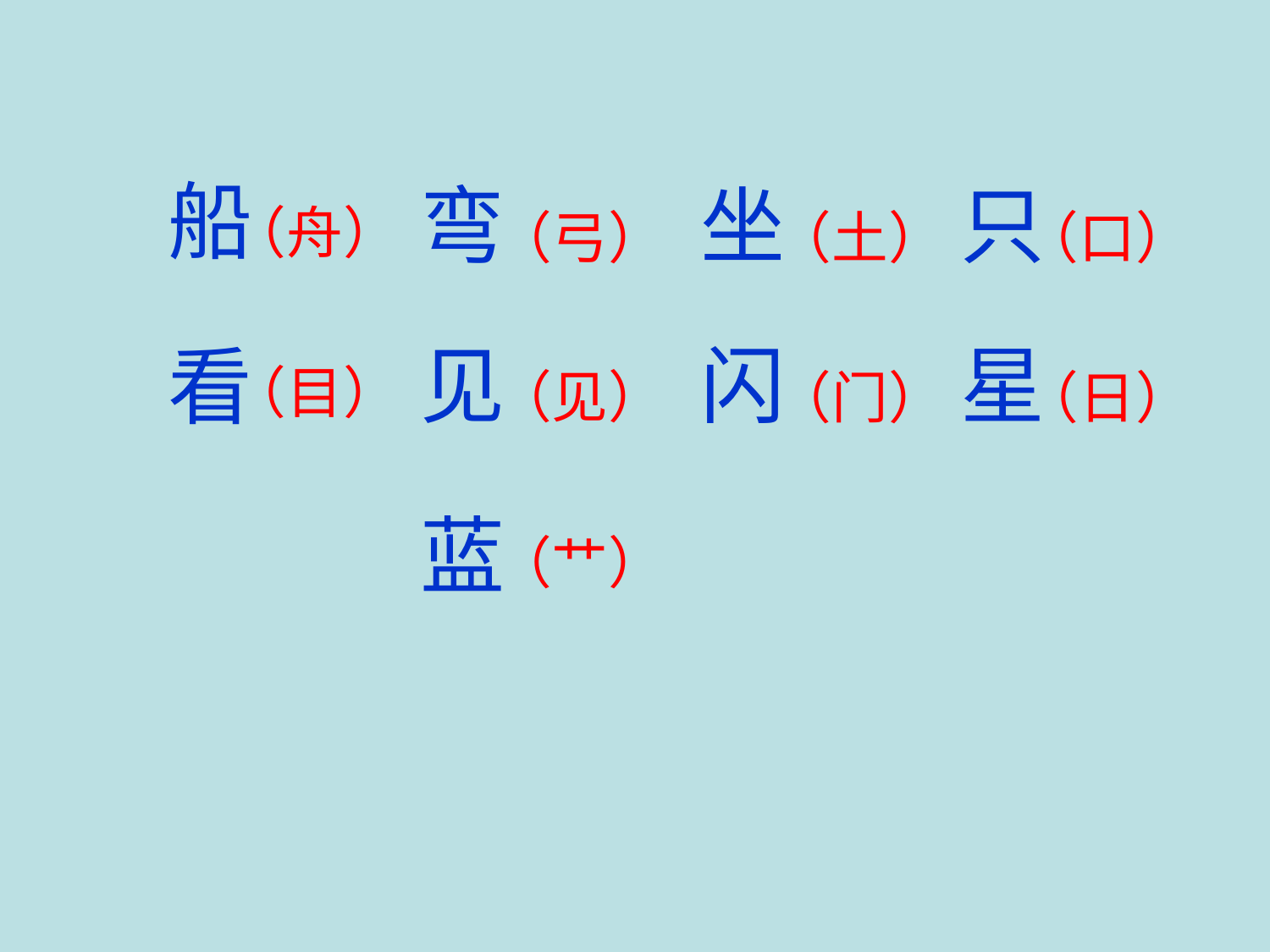

船
弯
坐
只
（舟）
（弓）
（土）
（口）
见
闪
星
看
（目）
（见）
（门）
（日）
蓝
（艹）